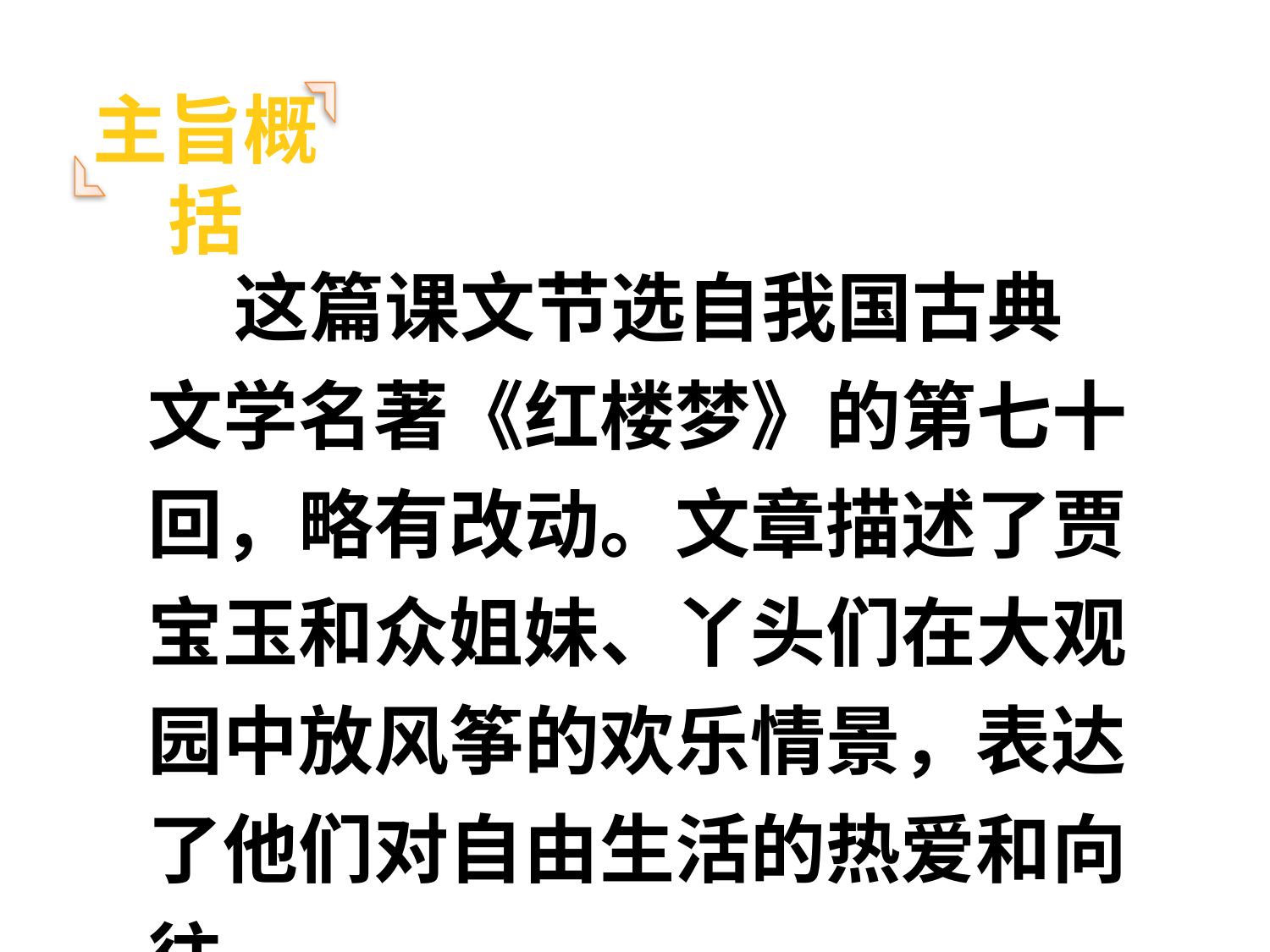

主旨概括

    这篇课文节选自我国古典文学名著《红楼梦》的第七十回，略有改动。文章描述了贾宝玉和众姐妹、丫头们在大观园中放风筝的欢乐情景，表达了他们对自由生活的热爱和向往。